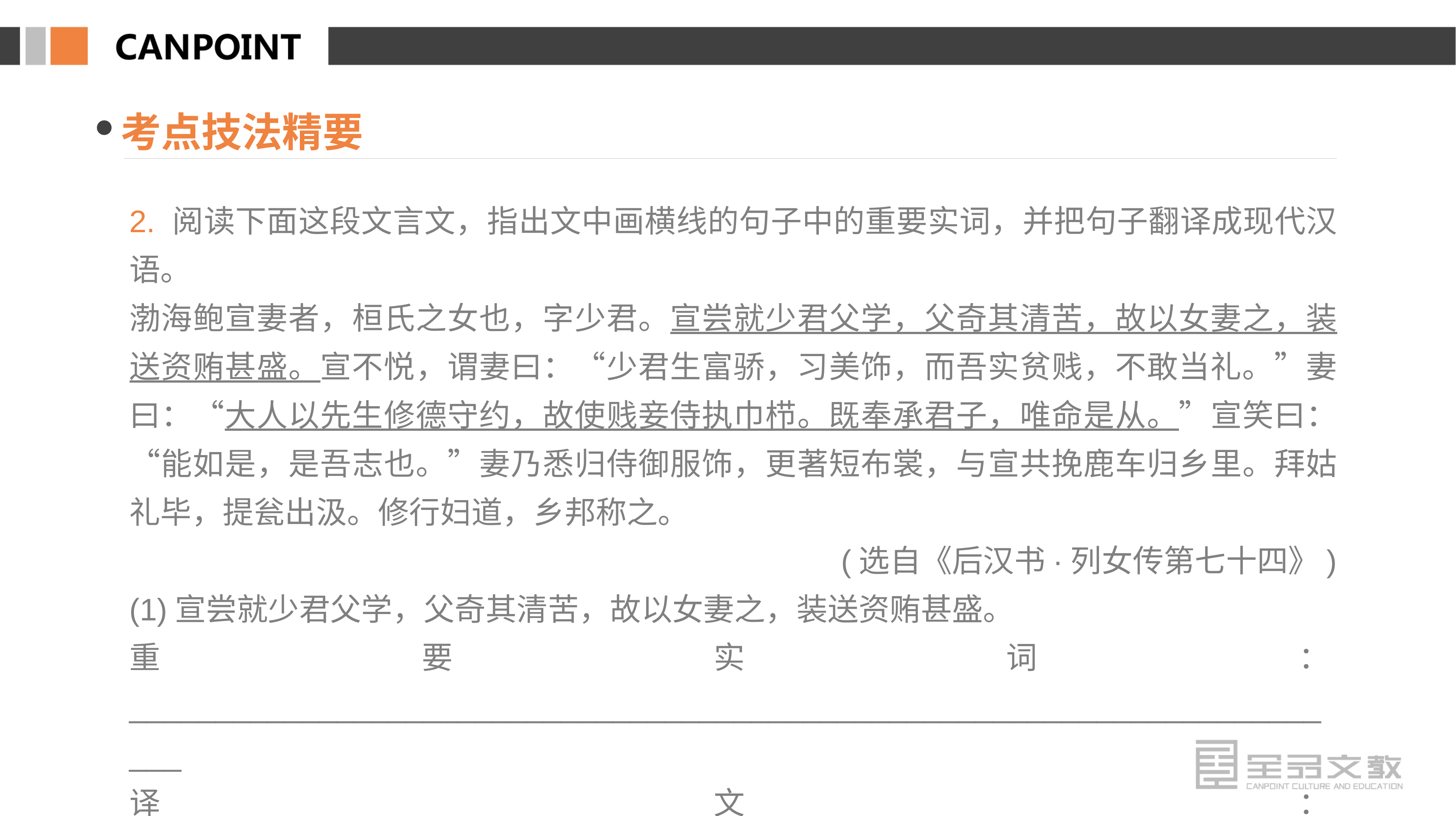

考点技法精要

2. 阅读下面这段文言文，指出文中画横线的句子中的重要实词，并把句子翻译成现代汉语。
渤海鲍宣妻者，桓氏之女也，字少君。宣尝就少君父学，父奇其清苦，故以女妻之，装送资贿甚盛。宣不悦，谓妻曰：“少君生富骄，习美饰，而吾实贫贱，不敢当礼。”妻曰：“大人以先生修德守约，故使贱妾侍执巾栉。既奉承君子，唯命是从。”宣笑曰：“能如是，是吾志也。”妻乃悉归侍御服饰，更著短布裳，与宣共挽鹿车归乡里。拜姑礼毕，提瓮出汲。修行妇道，乡邦称之。
(选自《后汉书·列女传第七十四》)
(1)宣尝就少君父学，父奇其清苦，故以女妻之，装送资贿甚盛。
重要实词：________________________________________________________________________
译文：________________________________________________________________________